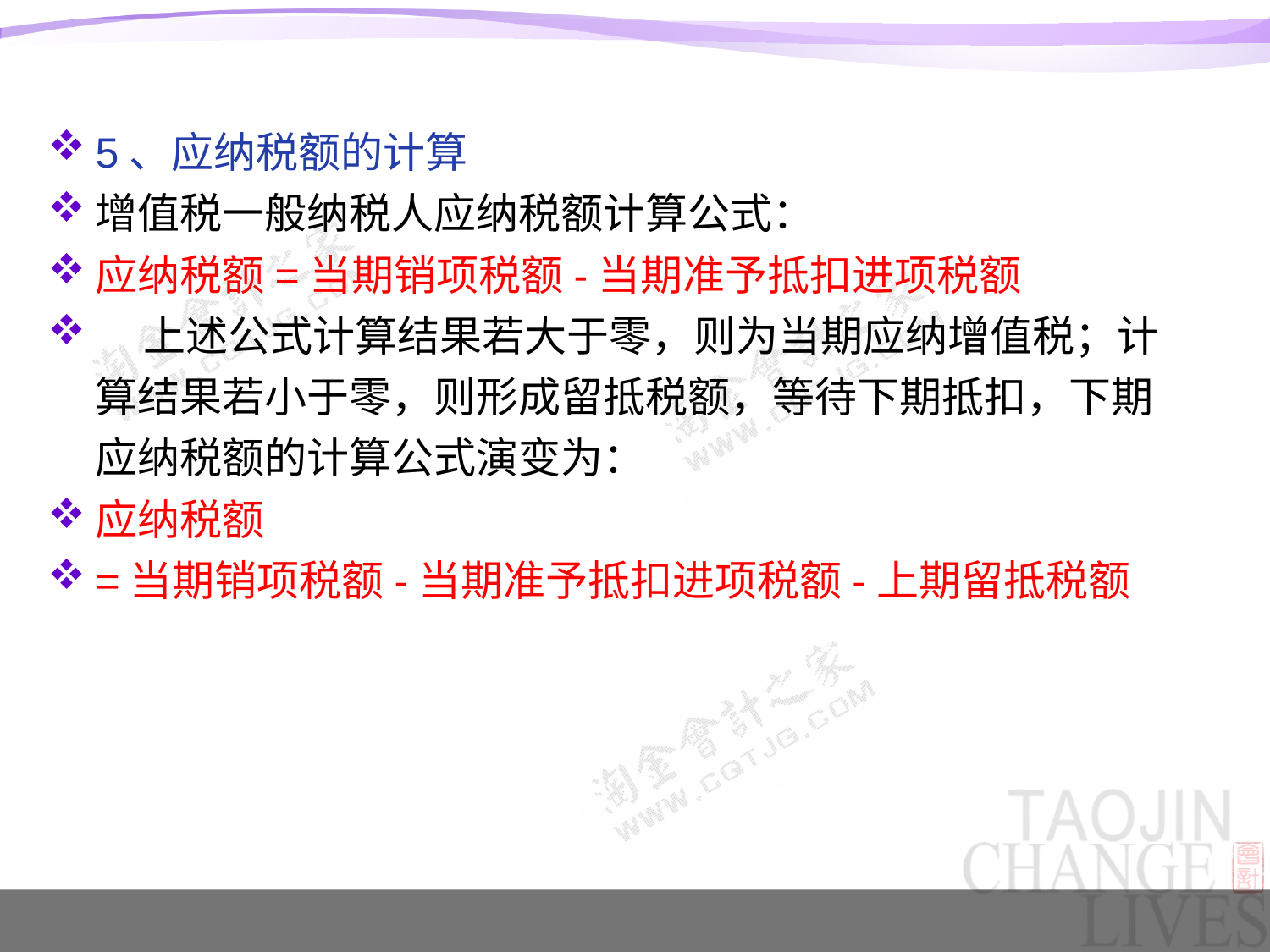

5、应纳税额的计算
增值税一般纳税人应纳税额计算公式：
应纳税额=当期销项税额-当期准予抵扣进项税额
    上述公式计算结果若大于零，则为当期应纳增值税；计算结果若小于零，则形成留抵税额，等待下期抵扣，下期应纳税额的计算公式演变为：
应纳税额
=当期销项税额-当期准予抵扣进项税额-上期留抵税额